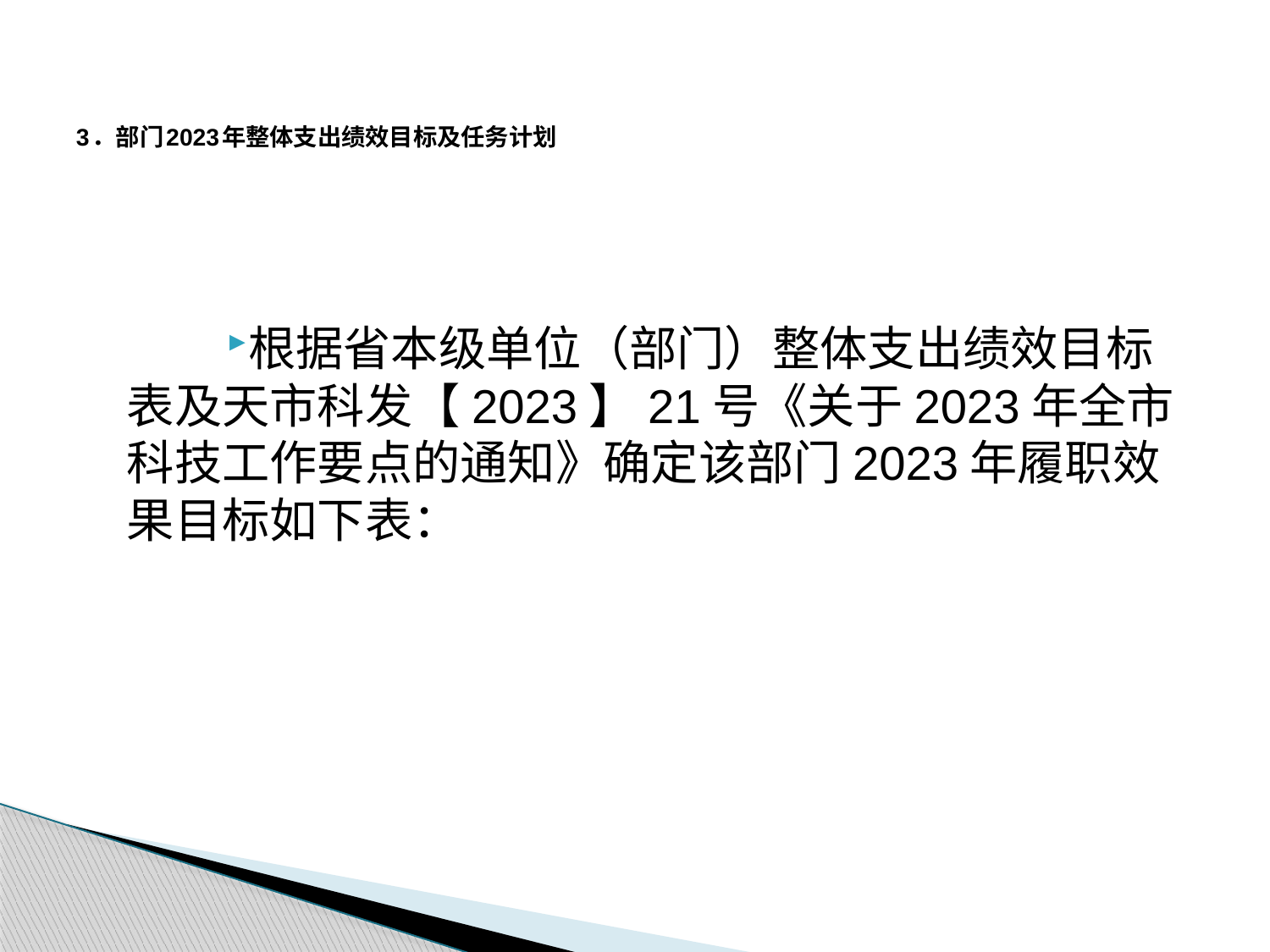

# 3．部门2023年整体支出绩效目标及任务计划

根据省本级单位（部门）整体支出绩效目标表及天市科发【2023】21号《关于2023年全市科技工作要点的通知》确定该部门2023年履职效果目标如下表：